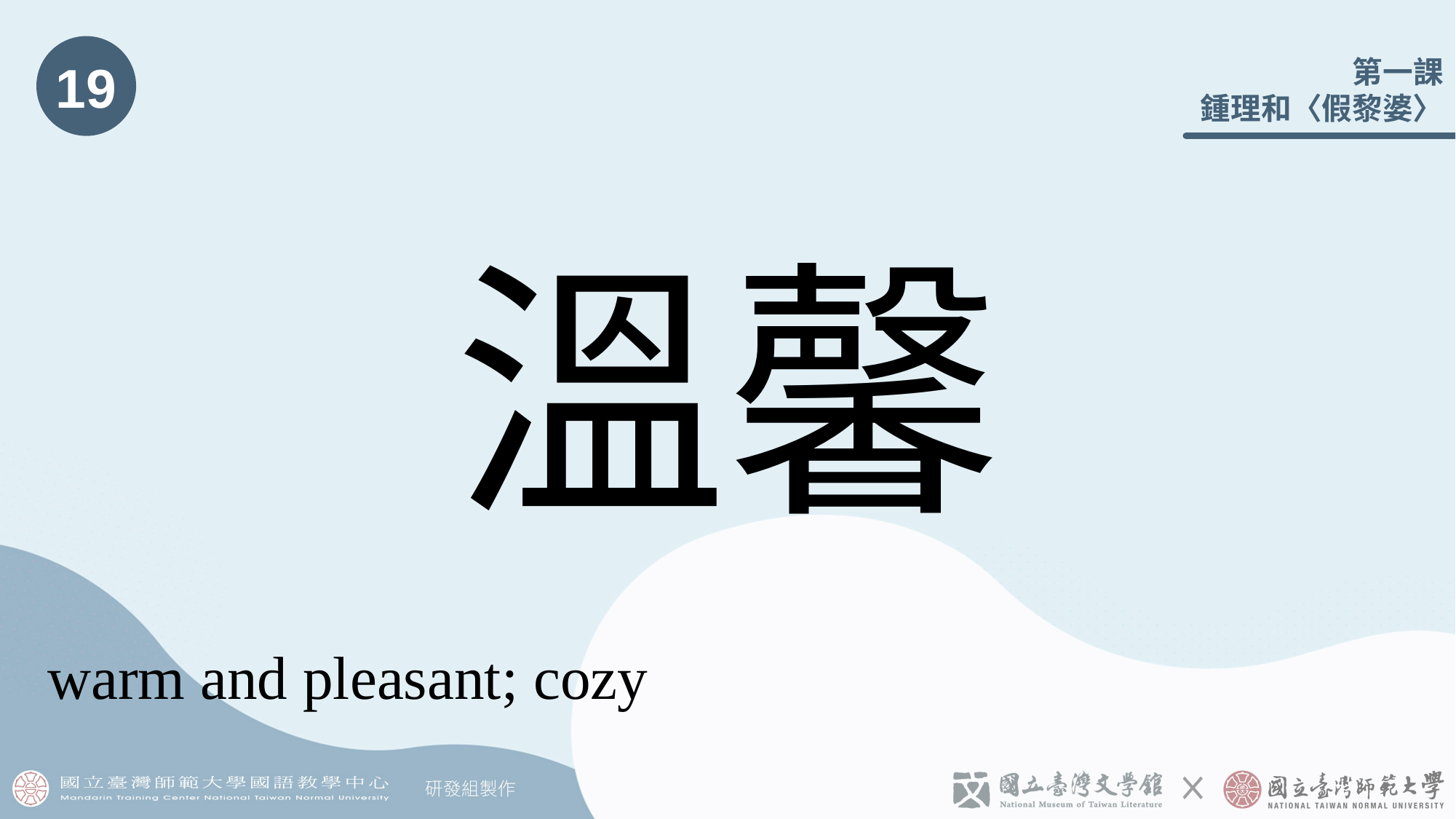

19
# 溫馨
warm and pleasant; cozy